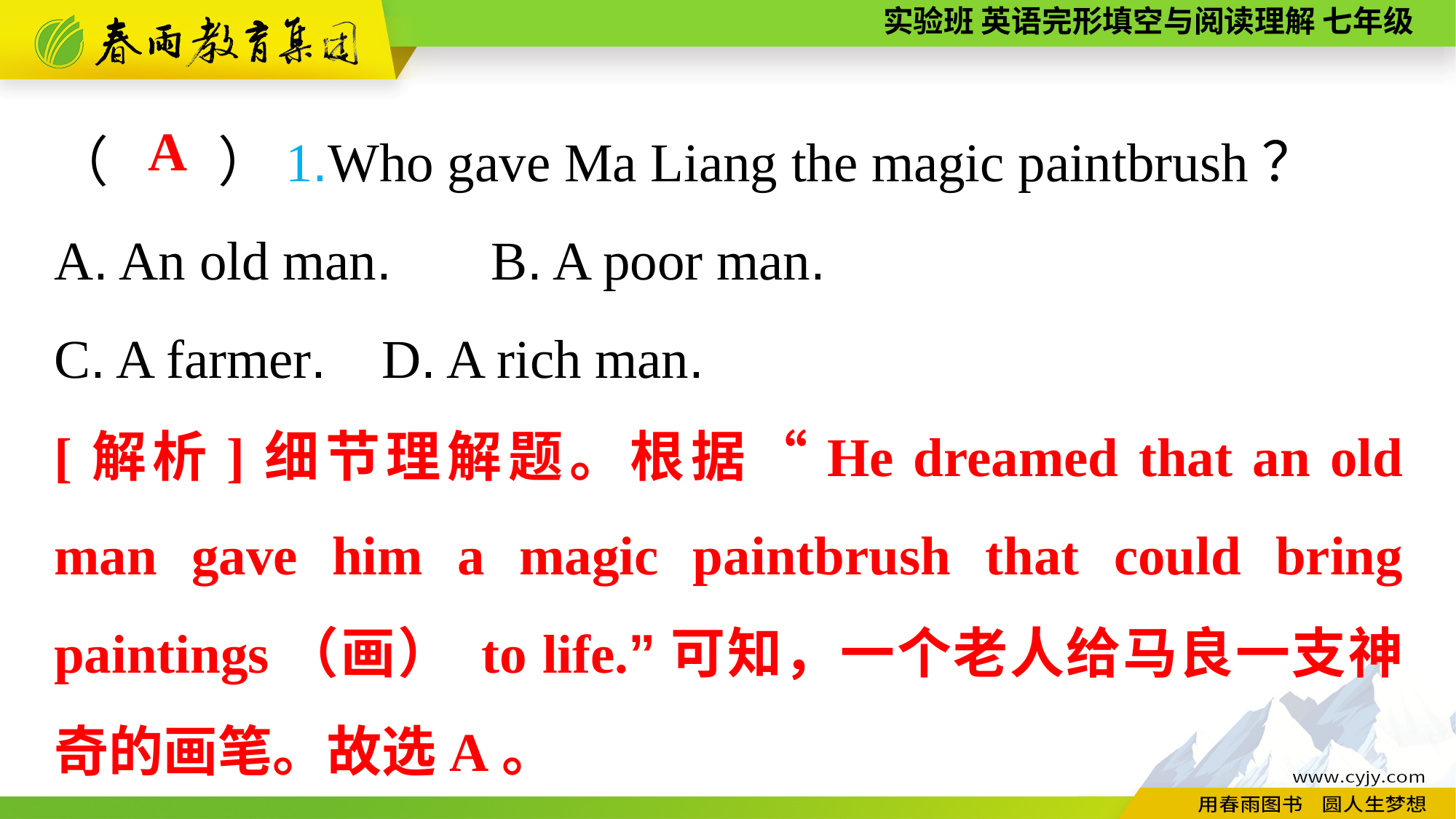

（　　）1.Who gave Ma Liang the magic paintbrush？
A. An old man.	B. A poor man.
C. A farmer.	D. A rich man.
A
[解析]细节理解题。根据“He dreamed that an old man gave him a magic paintbrush that could bring paintings（画） to life.”可知，一个老人给马良一支神奇的画笔。故选A。